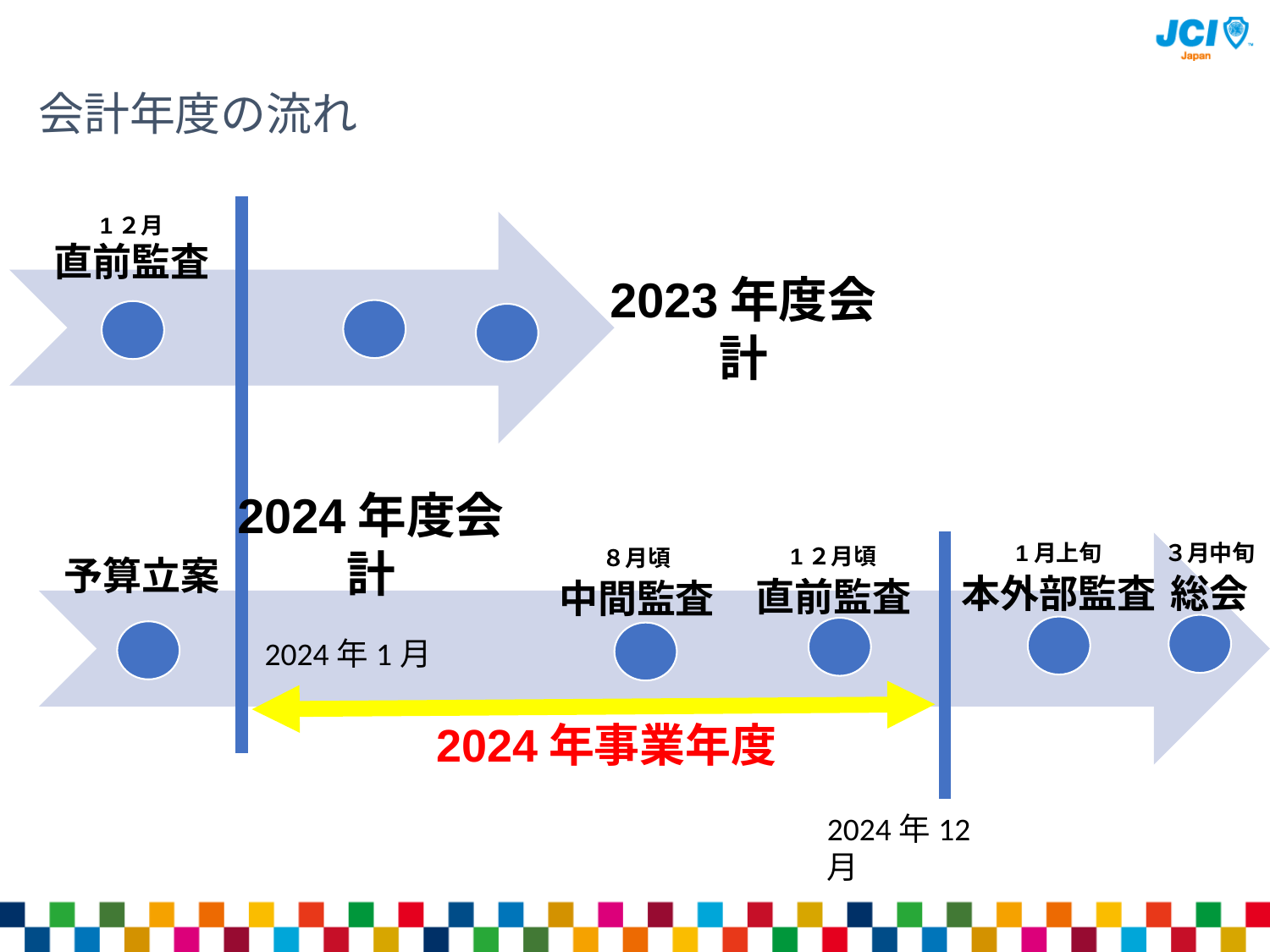

会計年度の流れ
1２月
直前監査

2023年度会計

2024年度会計
予算立案
３月中旬
総会
1２月頃
直前監査
８月頃
中間監査
1月上旬
本外部監査

2024年1月
2024年事業年度
2024年12月